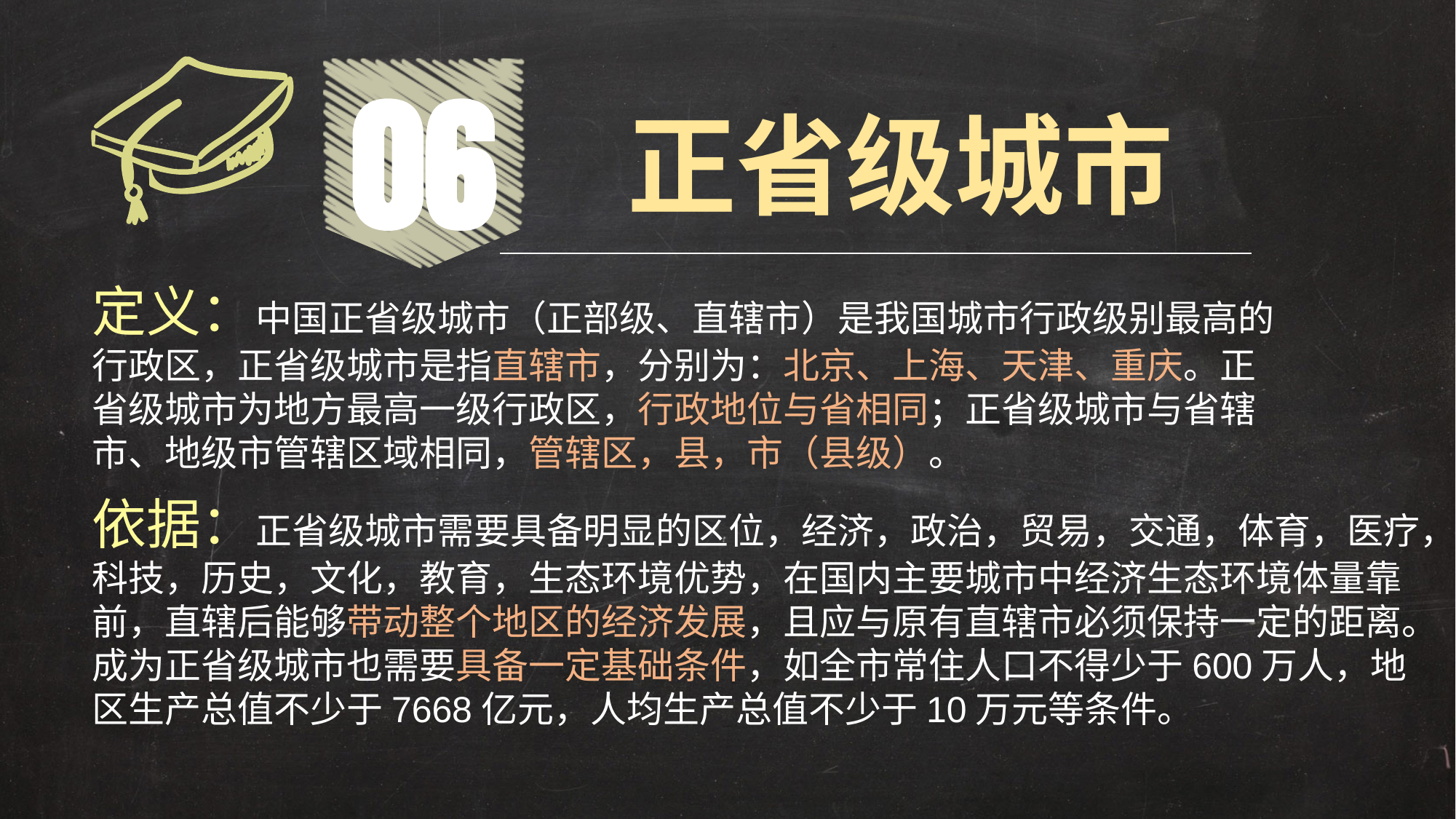

06
正省级城市
定义：中国正省级城市（正部级、直辖市）是我国城市行政级别最高的行政区，正省级城市是指直辖市，分别为：北京、上海、天津、重庆。正省级城市为地方最高一级行政区，行政地位与省相同；正省级城市与省辖市、地级市管辖区域相同，管辖区，县，市（县级）。
依据：正省级城市需要具备明显的区位，经济，政治，贸易，交通，体育，医疗，科技，历史，文化，教育，生态环境优势，在国内主要城市中经济生态环境体量靠前，直辖后能够带动整个地区的经济发展，且应与原有直辖市必须保持一定的距离。成为正省级城市也需要具备一定基础条件，如全市常住人口不得少于600万人，地区生产总值不少于7668亿元，人均生产总值不少于10万元等条件。